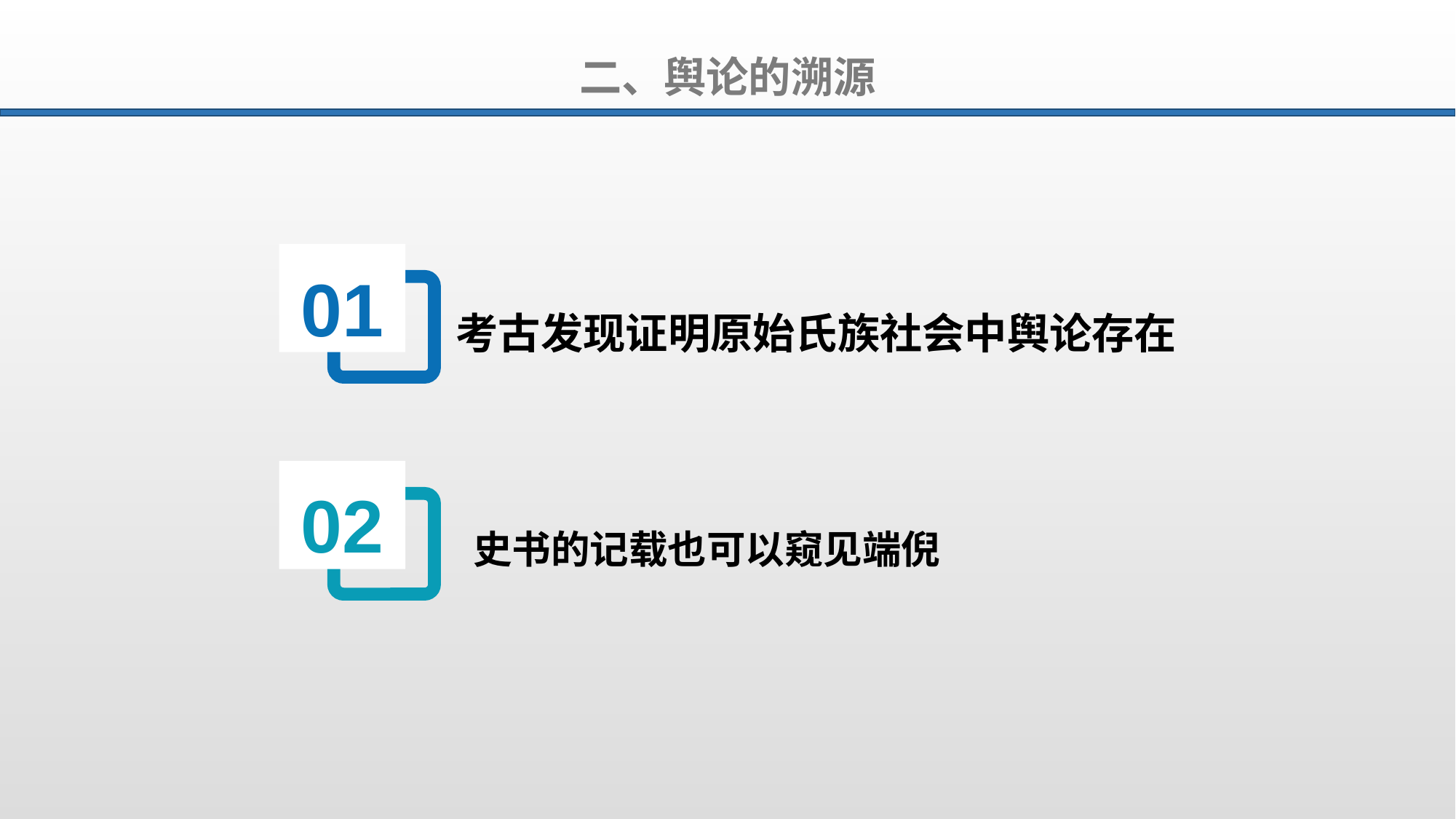

二、舆论的溯源

01
考古发现证明原始氏族社会中舆论存在

02

史书的记载也可以窥见端倪